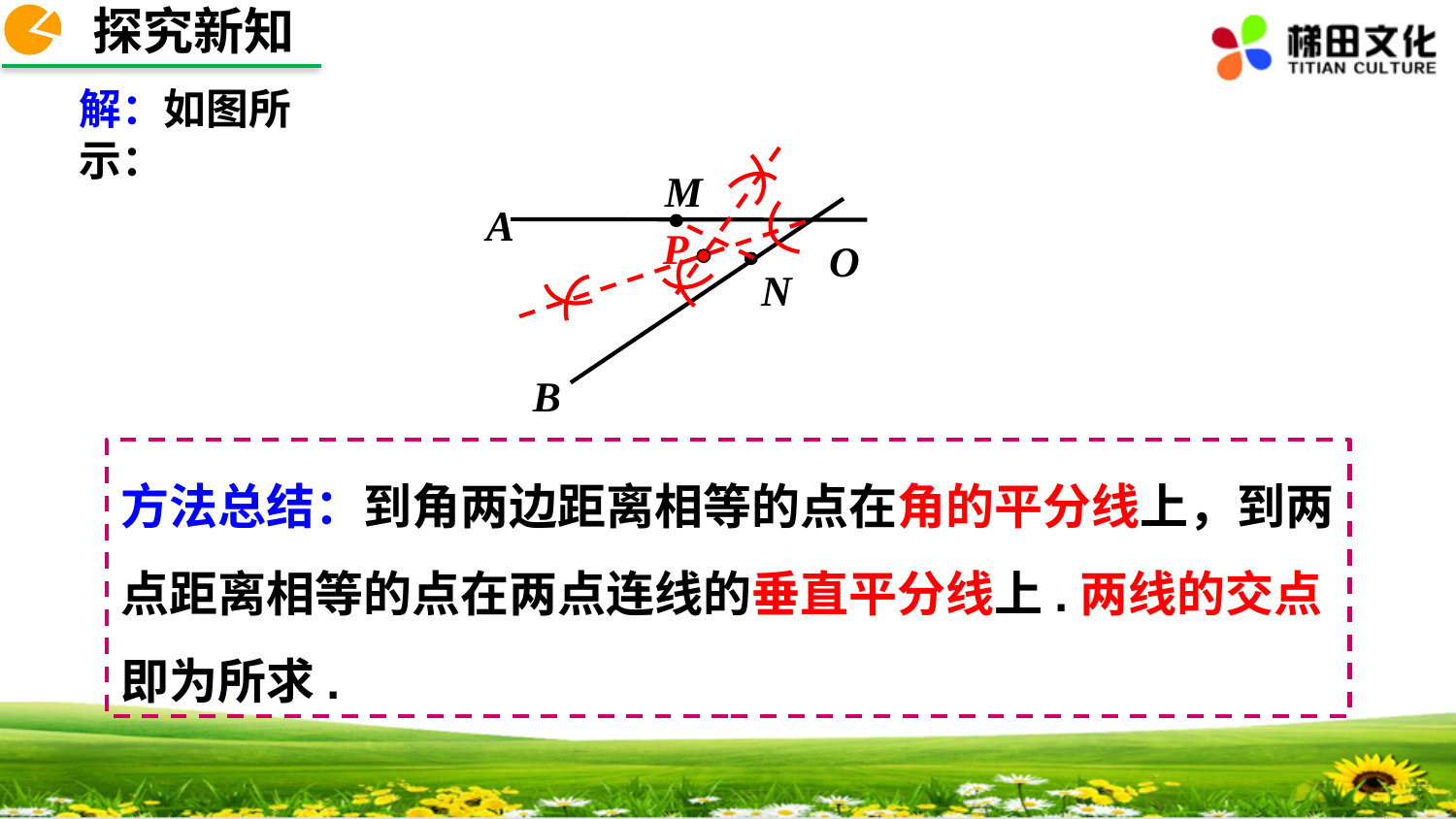

探究新知

解：如图所示：

M
A

O

N
B

P

方法总结：到角两边距离相等的点在角的平分线上，到两点距离相等的点在两点连线的垂直平分线上.两线的交点即为所求.